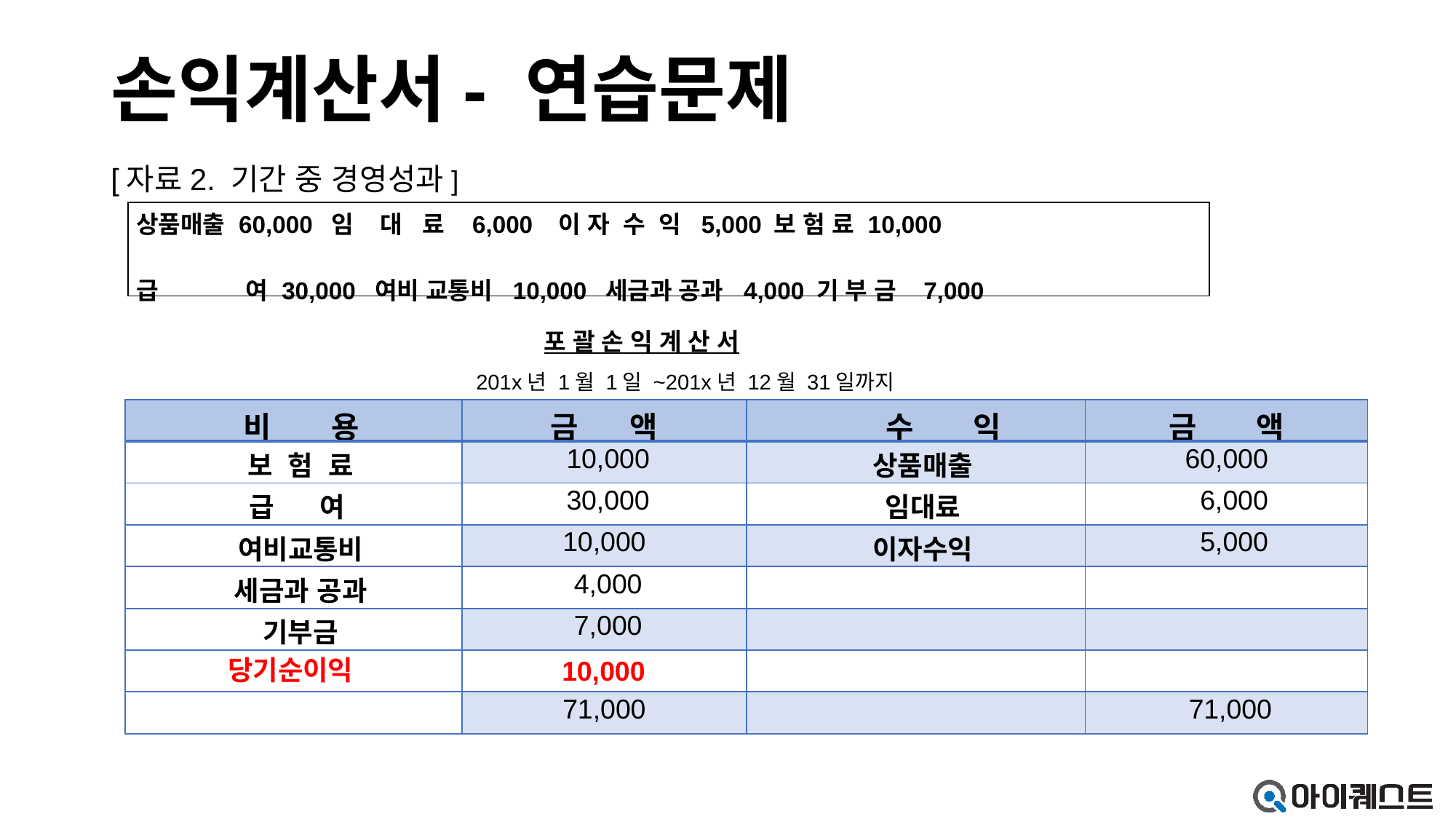

# 손익계산서- 연습문제
[자료2. 기간 중 경영성과]

| 상품매출 60,000 임 대 료 6,000 이 자 수 익 5,000 보 험 료 10,000 급 여 30,000 여비 교통비 10,000 세금과 공과 4,000 기 부 금 7,000 |
| --- |
포 괄 손 익 계 산 서
201x년 1월 1일 ~201x년 12월 31일까지
| 비 용 | 금 액 | 수 익 | 금 액 |
| --- | --- | --- | --- |
| 보 험 료 | 10,000 | 상품매출 | 60,000 |
| 급 여 | 30,000 | 임대료 | 6,000 |
| 여비교통비 | 10,000 | 이자수익 | 5,000 |
| 세금과 공과 | 4,000 |  |  |
| 기부금 | 7,000 |  |  |
|  |  |  |  |
|  | 71,000 |  | 71,000 |
당기순이익
10,000